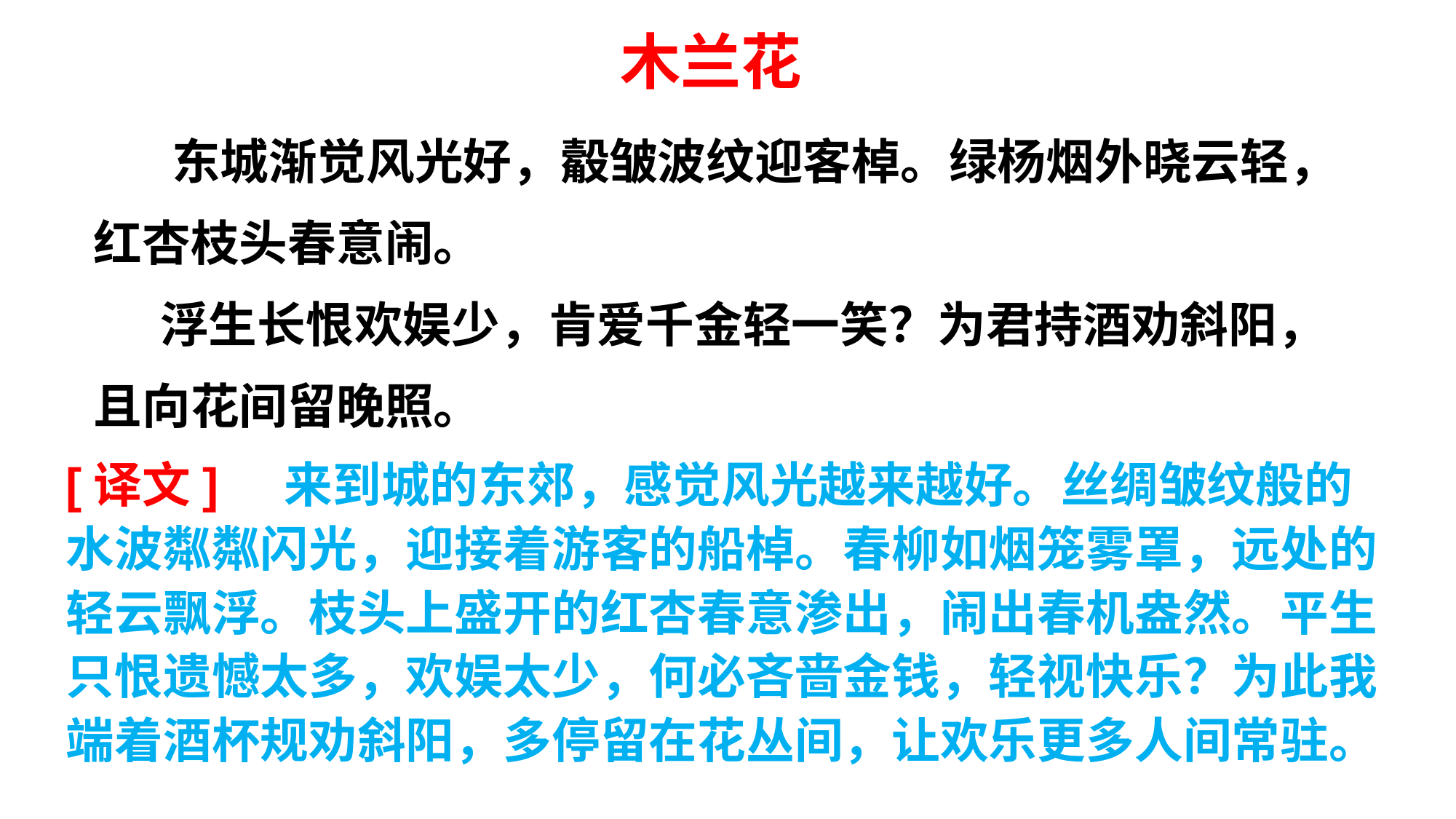

木兰花
      东城渐觉风光好，觳皱波纹迎客棹。绿杨烟外晓云轻，红杏枝头春意闹。
      浮生长恨欢娱少，肯爱千金轻一笑？为君持酒劝斜阳，且向花间留晚照。
[译文]    来到城的东郊，感觉风光越来越好。丝绸皱纹般的水波粼粼闪光，迎接着游客的船棹。春柳如烟笼雾罩，远处的轻云飘浮。枝头上盛开的红杏春意渗出，闹出春机盎然。平生只恨遗憾太多，欢娱太少，何必吝啬金钱，轻视快乐？为此我端着酒杯规劝斜阳，多停留在花丛间，让欢乐更多人间常驻。